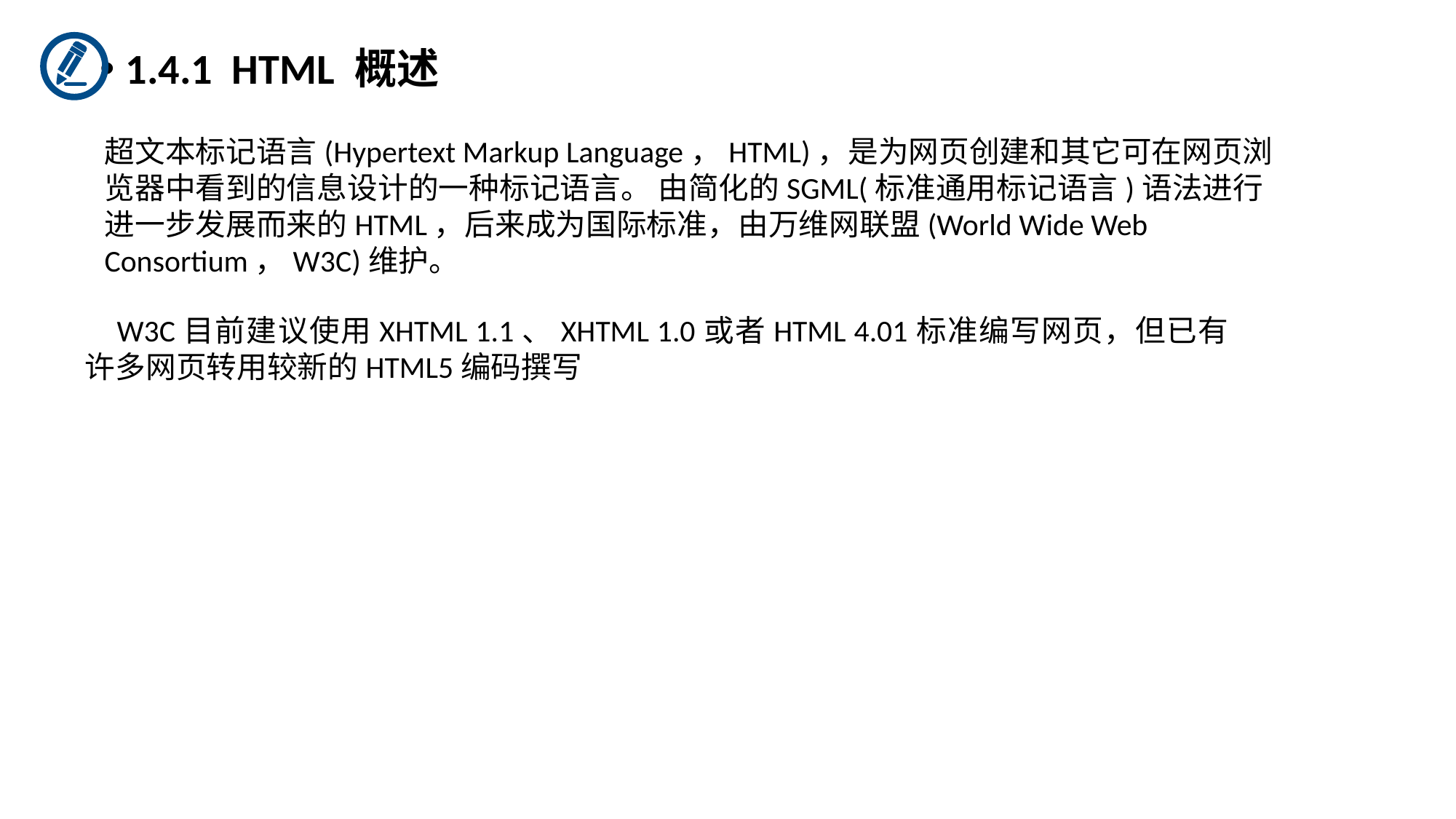

1.4.1  HTML 概述
超文本标记语言(Hypertext Markup Language，HTML)，是为网页创建和其它可在网页浏览器中看到的信息设计的一种标记语言。 由简化的SGML(标准通用标记语言)语法进行进一步发展而来的HTML，后来成为国际标准，由万维网联盟(World Wide Web Consortium，W3C)维护。
W3C目前建议使用XHTML 1.1、XHTML 1.0或者HTML 4.01标准编写网页，但已有许多网页转用较新的HTML5编码撰写